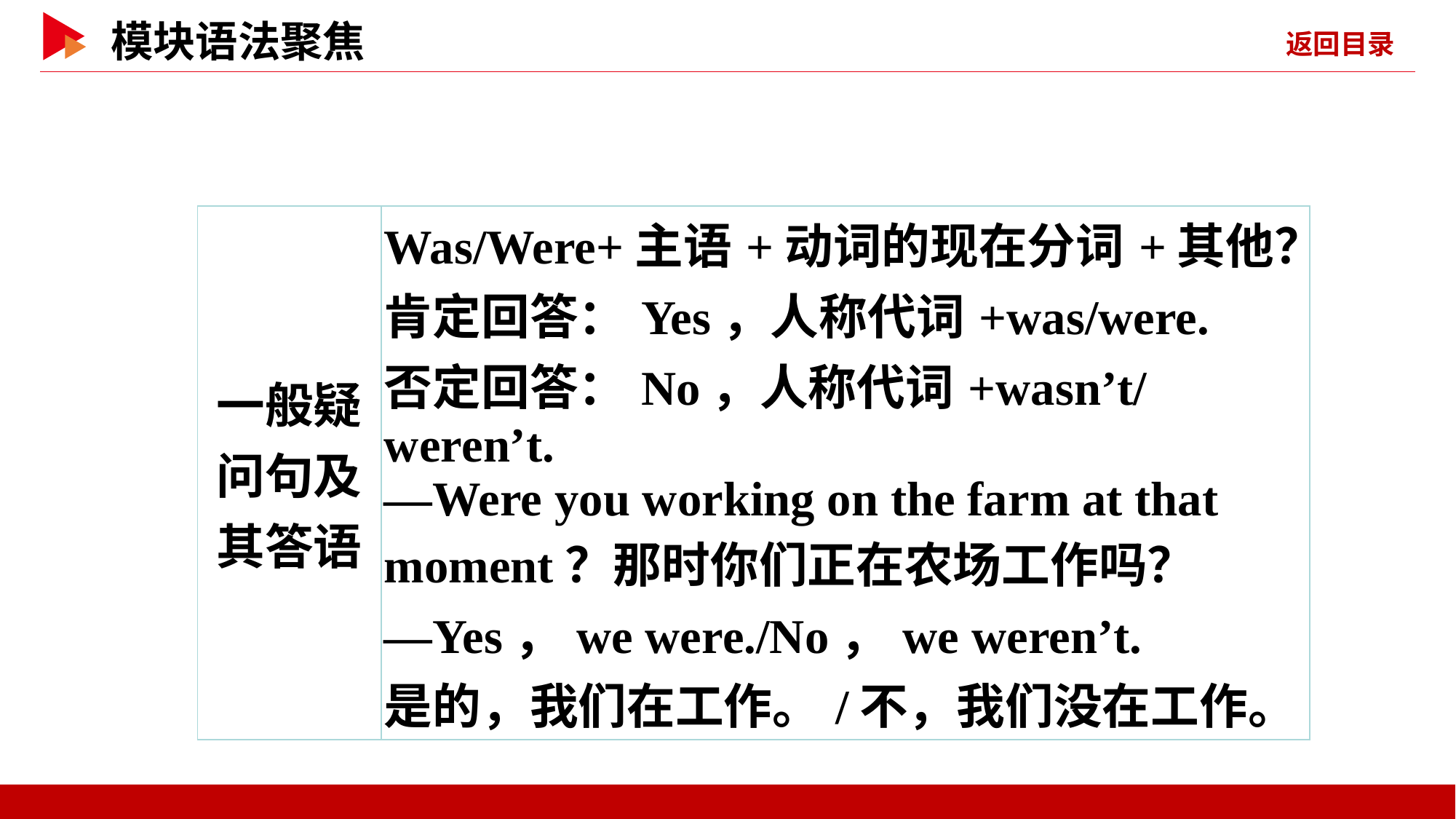

| 一般疑问句及 其答语 | Was/Were+主语+动词的现在分词+其他？ 肯定回答：Yes，人称代词+was/were. 否定回答：No，人称代词+wasn’t/weren’t. —Were you working on the farm at that moment？那时你们正在农场工作吗？ —Yes，we were./No，we weren’t. 是的，我们在工作。/不，我们没在工作。 |
| --- | --- |